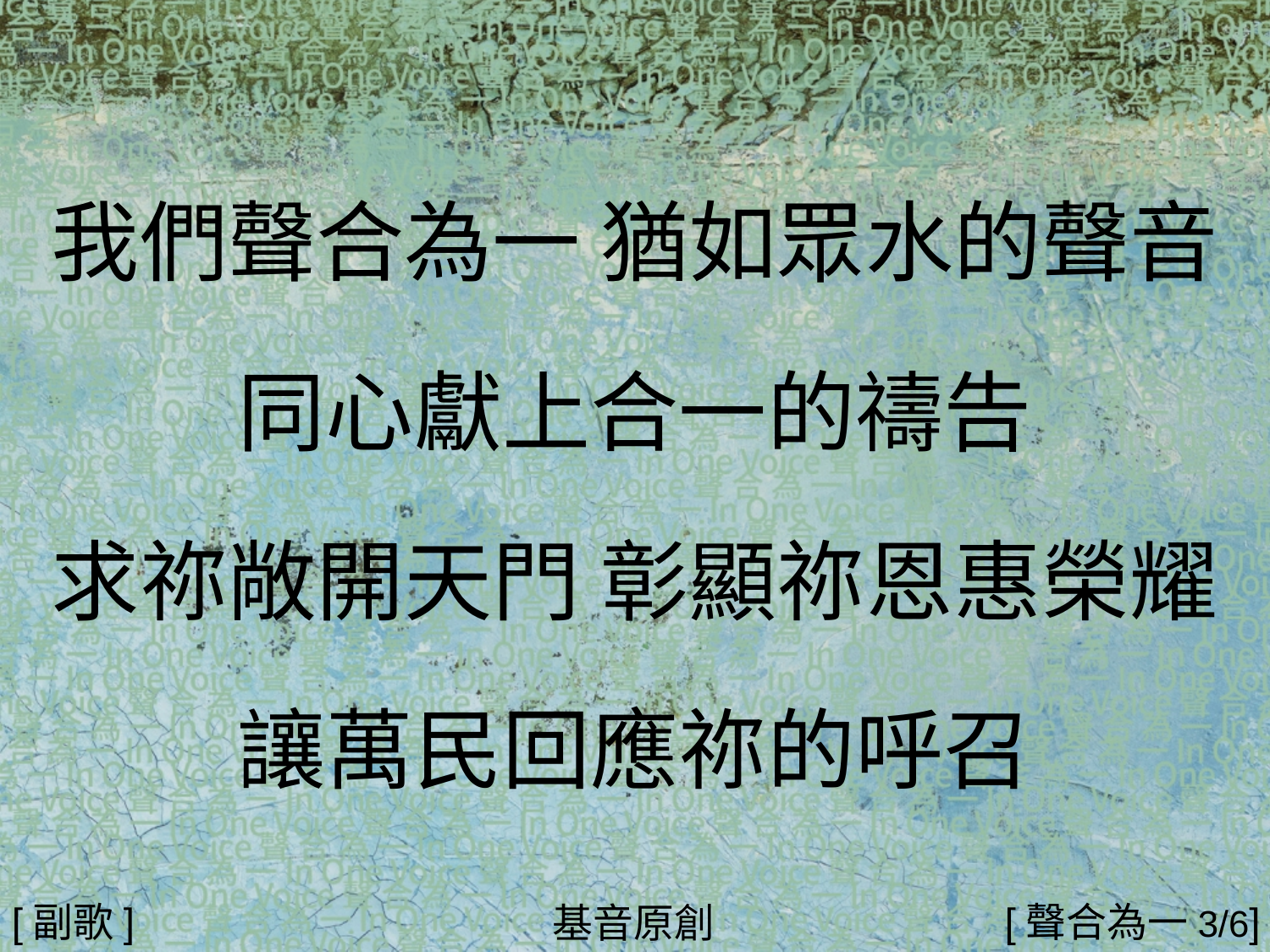

我們聲合為一 猶如眾水的聲音

同心獻上合一的禱告

求祢敞開天門 彰顯祢恩惠榮耀

讓萬民回應祢的呼召
#

[副歌]
[聲合為一3/6]
基音原創